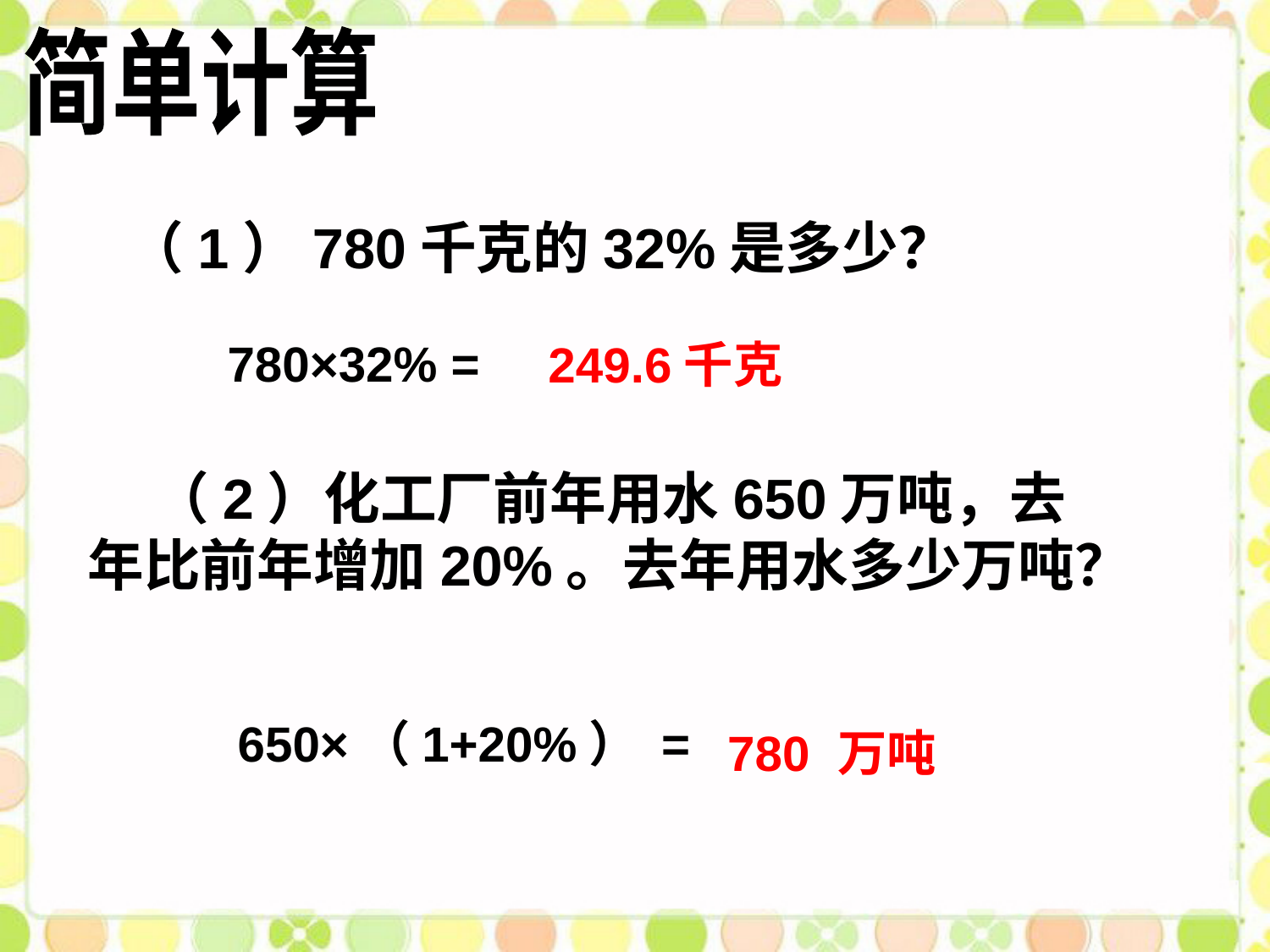

简单计算
（1）780千克的32%是多少？
780×32% =
249.6千克
    （2）化工厂前年用水650万吨，去年比前年增加20%。去年用水多少万吨？
650×（1+20%） =
780
万吨